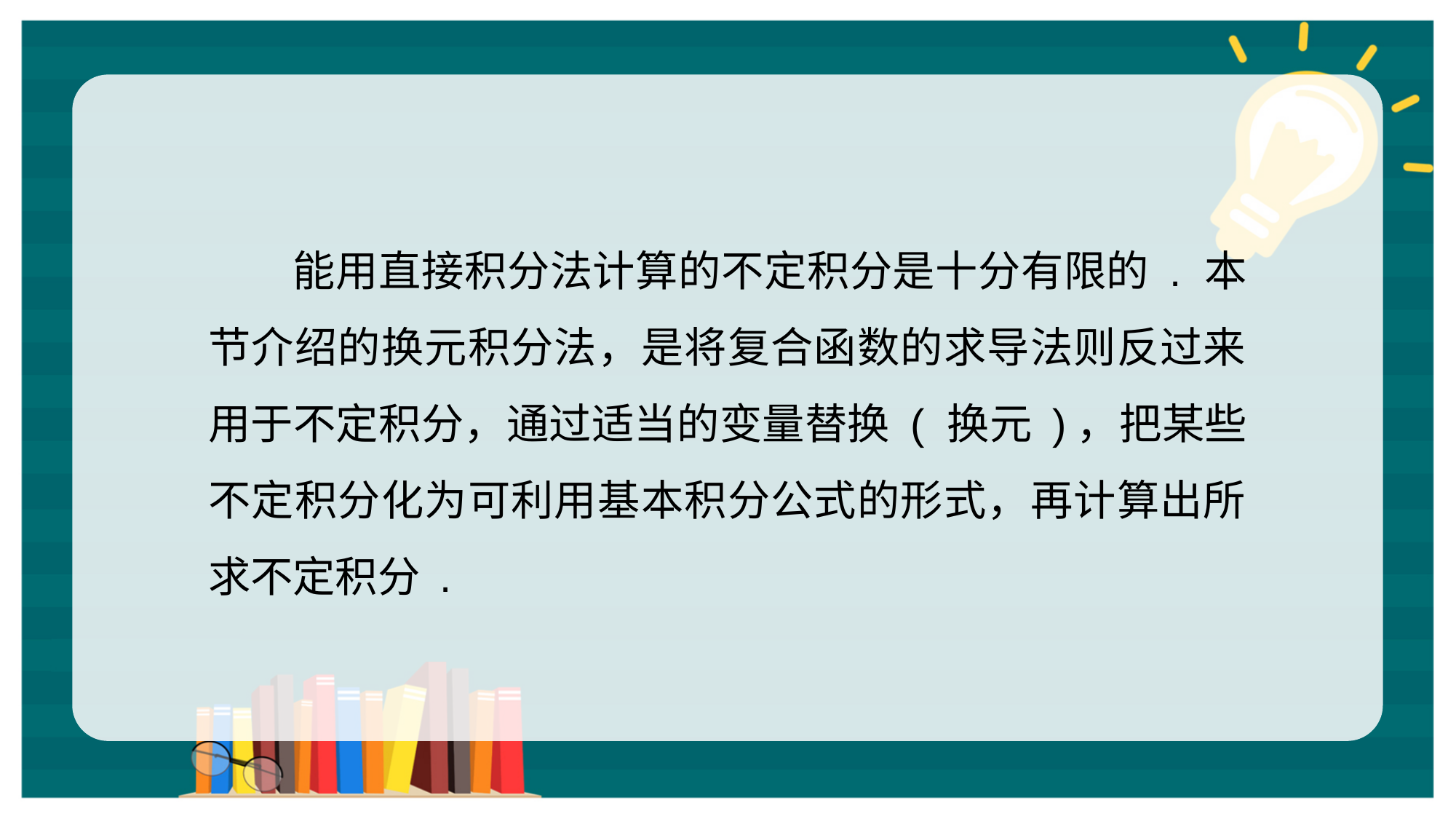

能用直接积分法计算的不定积分是十分有限的 . 本节介绍的换元积分法，是将复合函数的求导法则反过来用于不定积分，通过适当的变量替换 ( 换元 )，把某些不定积分化为可利用基本积分公式的形式，再计算出所求不定积分 .